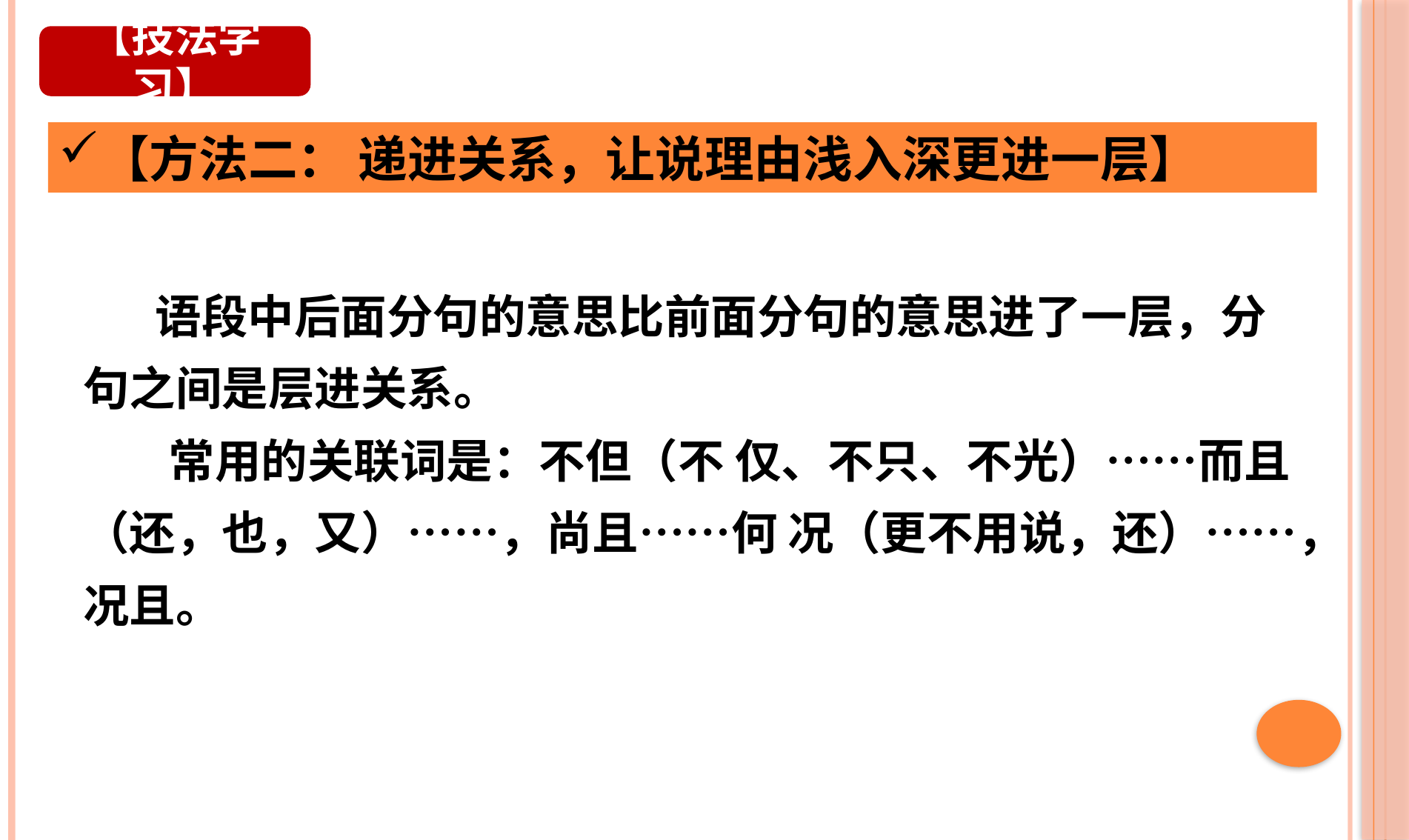

【技法学习】
【方法二： 递进关系，让说理由浅入深更进一层】
   语段中后面分句的意思比前面分句的意思进了一层，分句之间是层进关系。
    常用的关联词是：不但（不 仅、不只、不光）……而且（还，也，又）……，尚且……何 况（更不用说，还）……，况且。